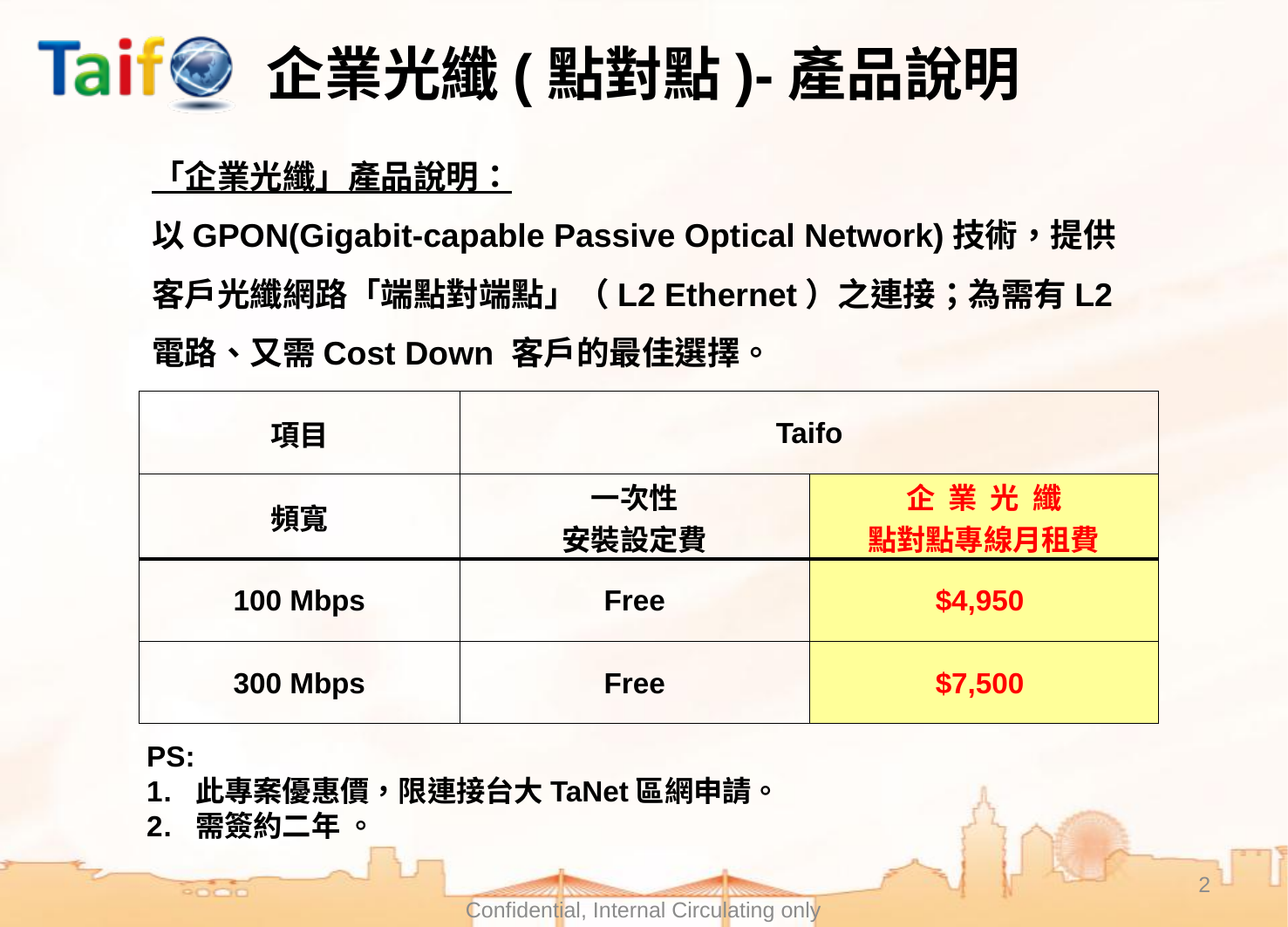

# 企業光纖(點對點)-產品說明
「企業光纖」產品說明：
以GPON(Gigabit-capable Passive Optical Network)技術，提供客戶光纖網路「端點對端點」（L2 Ethernet）之連接；為需有L2電路、又需Cost Down 客戶的最佳選擇。
| 項目 | Taifo |  |
| --- | --- | --- |
| 頻寬 | 一次性 安裝設定費 | 企 業 光 纖 點對點專線月租費 |
| 100 Mbps | Free | $4,950 |
| 300 Mbps | Free | $7,500 |
PS:
此專案優惠價，限連接台大TaNet區網申請。
需簽約二年 。
2
Confidential, Internal Circulating only